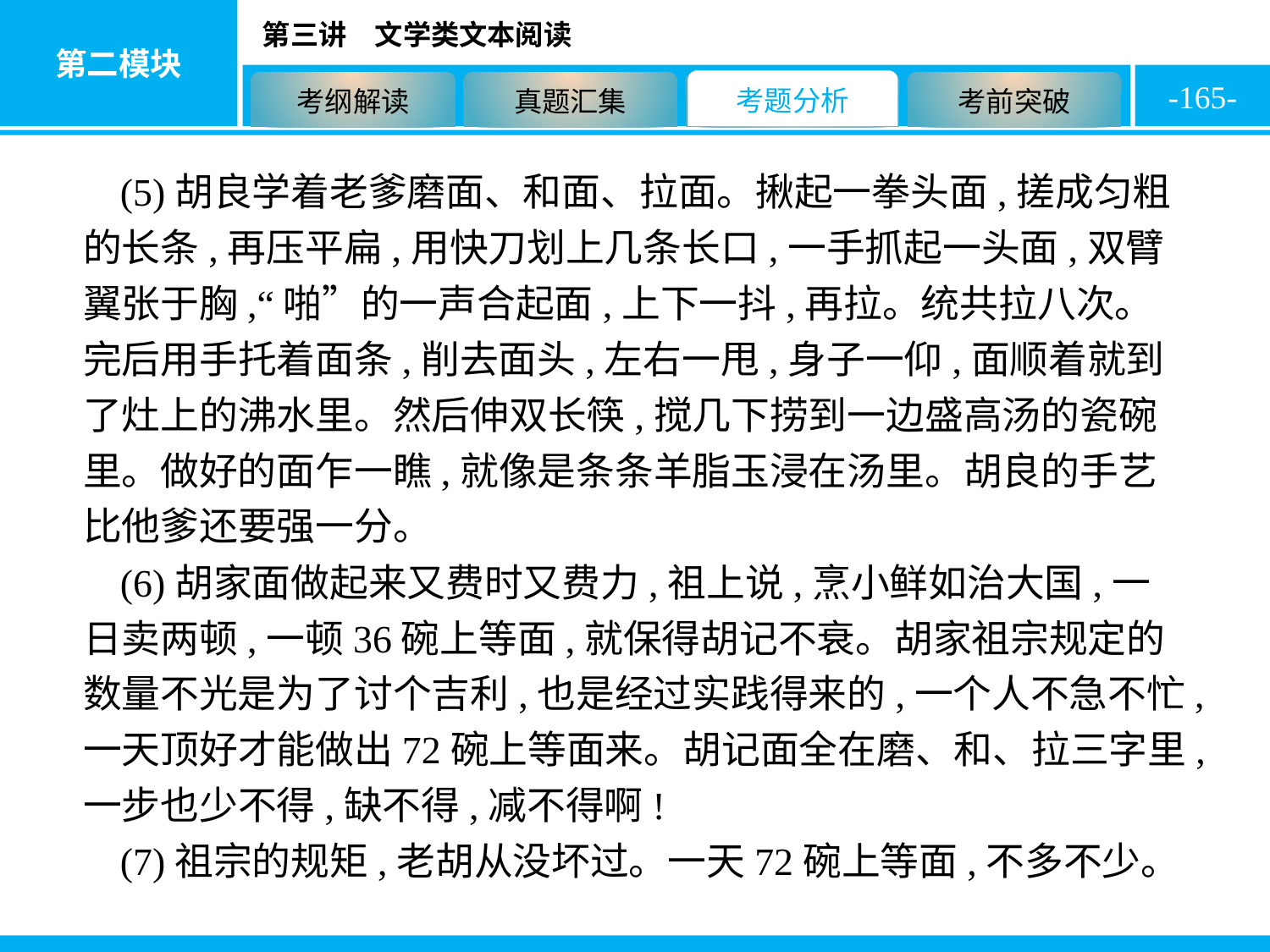

-165-
(5)胡良学着老爹磨面、和面、拉面。揪起一拳头面,搓成匀粗的长条,再压平扁,用快刀划上几条长口,一手抓起一头面,双臂翼张于胸,“啪”的一声合起面,上下一抖,再拉。统共拉八次。完后用手托着面条,削去面头,左右一甩,身子一仰,面顺着就到了灶上的沸水里。然后伸双长筷,搅几下捞到一边盛高汤的瓷碗里。做好的面乍一瞧,就像是条条羊脂玉浸在汤里。胡良的手艺比他爹还要强一分。
(6)胡家面做起来又费时又费力,祖上说,烹小鲜如治大国,一日卖两顿,一顿36碗上等面,就保得胡记不衰。胡家祖宗规定的数量不光是为了讨个吉利,也是经过实践得来的,一个人不急不忙,一天顶好才能做出72碗上等面来。胡记面全在磨、和、拉三字里,一步也少不得,缺不得,减不得啊!
(7)祖宗的规矩,老胡从没坏过。一天72碗上等面,不多不少。